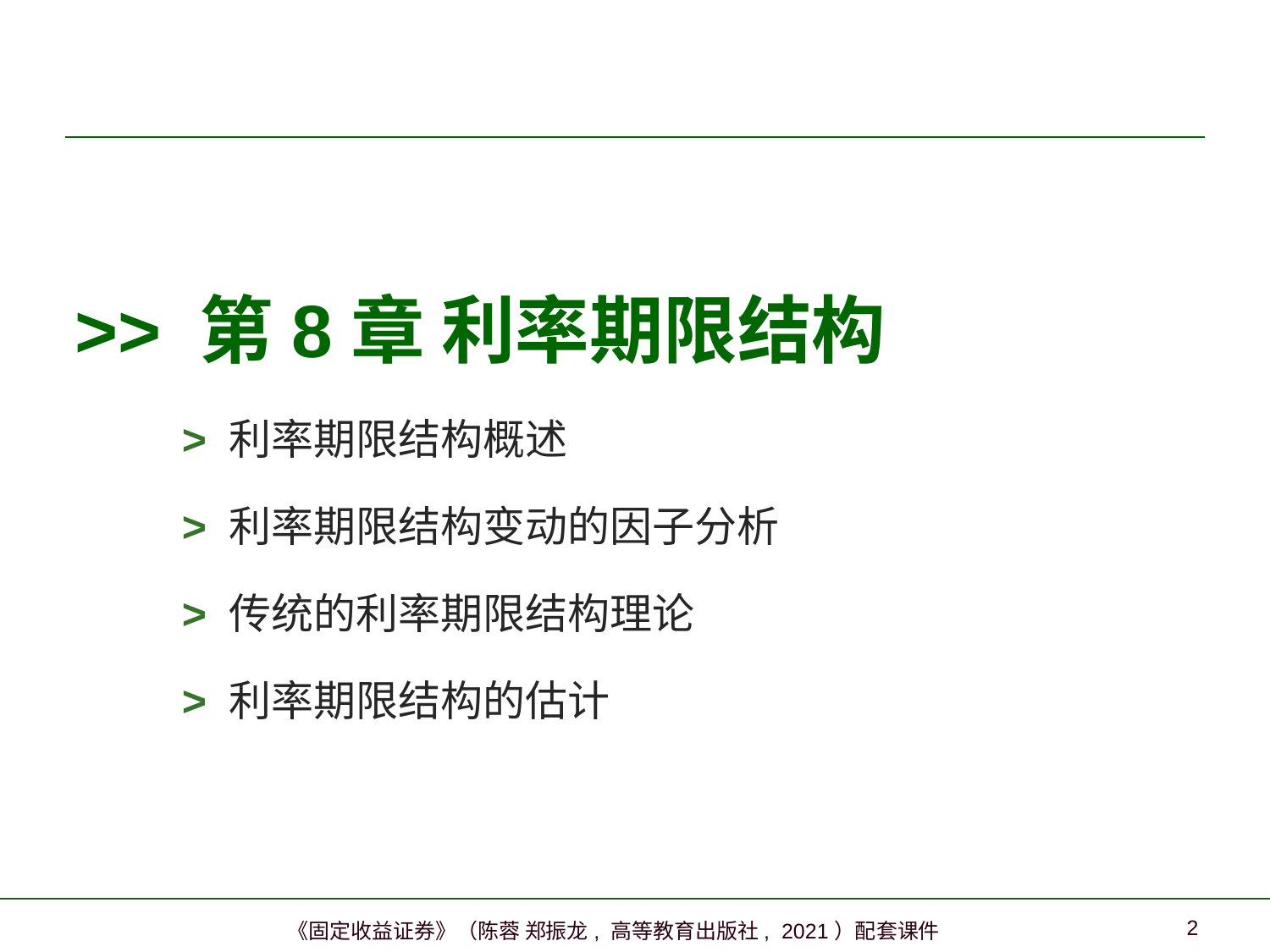

>> 第8章 利率期限结构
> 利率期限结构概述
> 利率期限结构变动的因子分析
> 传统的利率期限结构理论
> 利率期限结构的估计

2